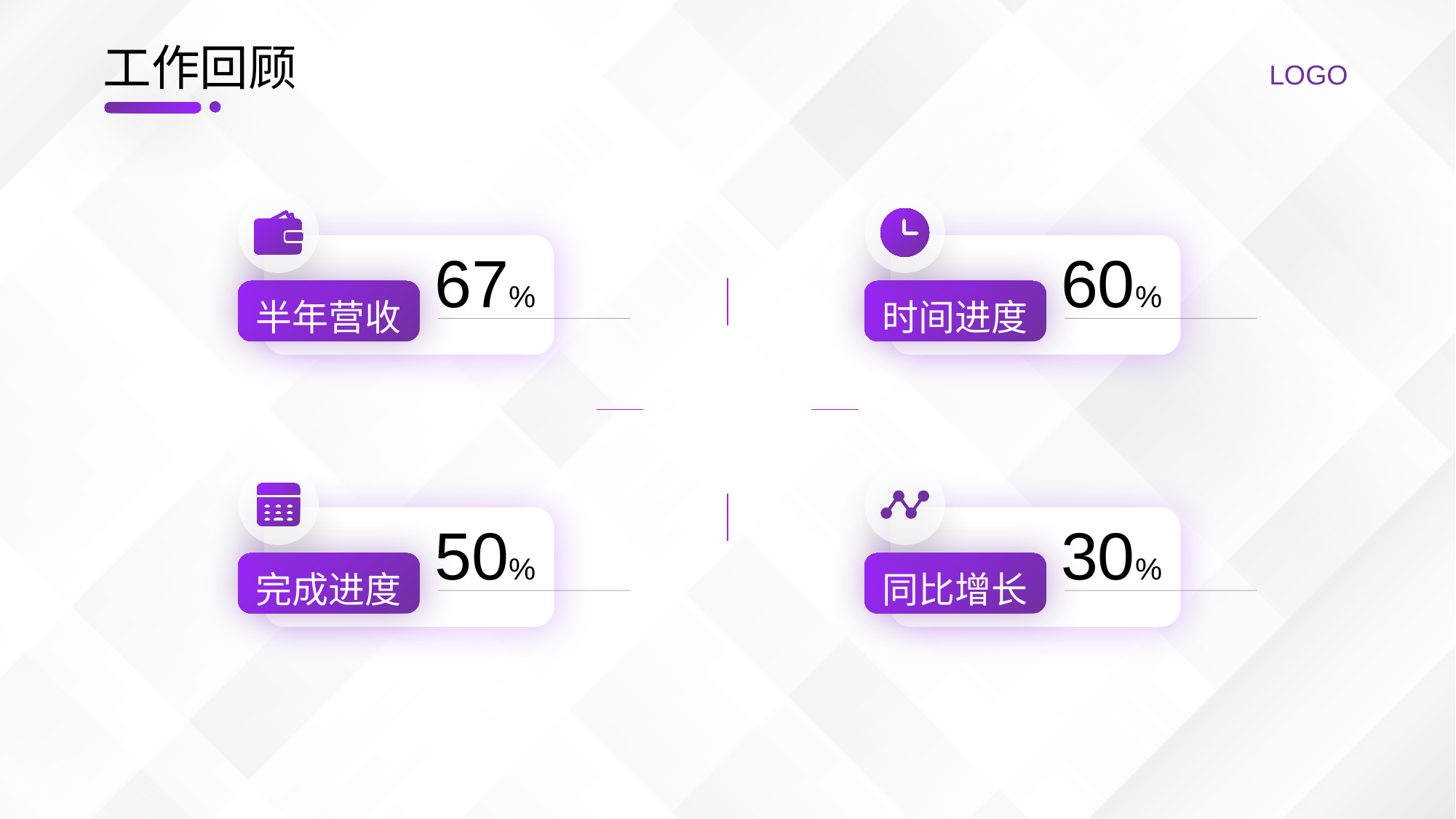

# 工作回顾

67%
60%

半年营收
时间进度

50%
30%

完成进度
同比增长